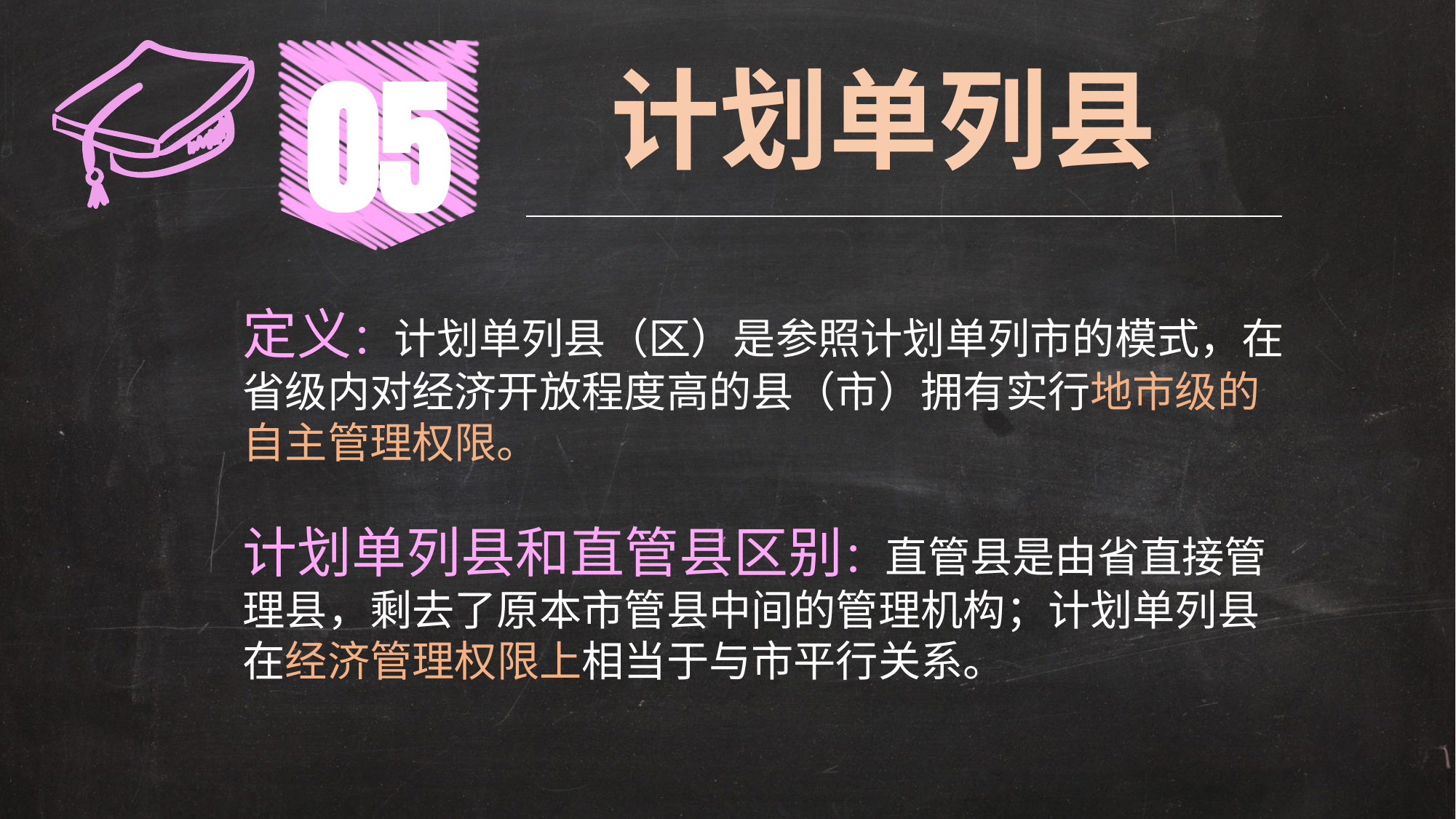

05
计划单列县
定义：计划单列县（区）是参照计划单列市的模式，在省级内对经济开放程度高的县（市）拥有实行地市级的自主管理权限。

计划单列县和直管县区别：直管县是由省直接管理县，剩去了原本市管县中间的管理机构；计划单列县在经济管理权限上相当于与市平行关系。